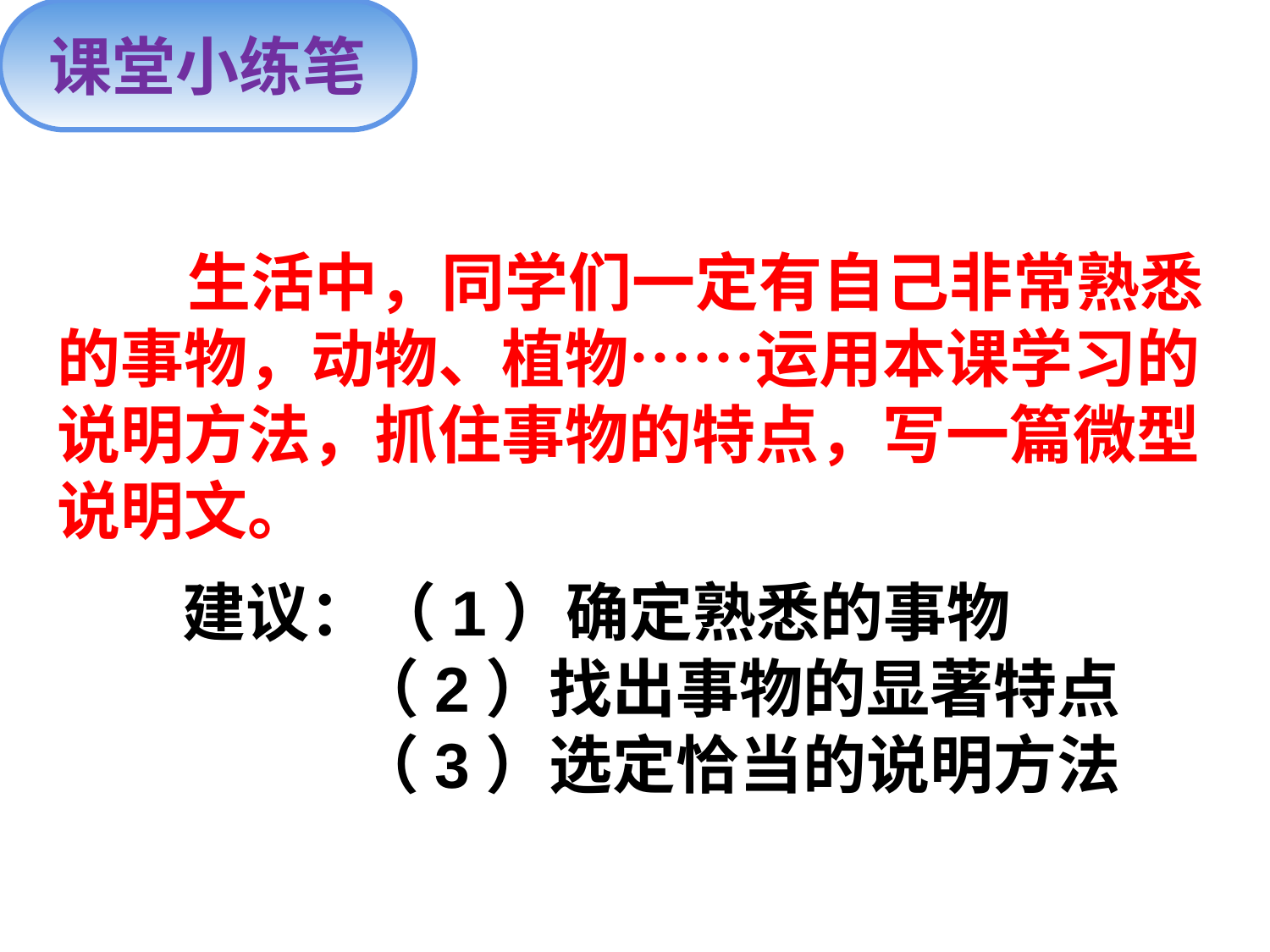

课堂小练笔
        生活中，同学们一定有自己非常熟悉的事物，动物、植物……运用本课学习的说明方法，抓住事物的特点，写一篇微型说明文。
建议：（1）确定熟悉的事物
           （2）找出事物的显著特点
           （3）选定恰当的说明方法